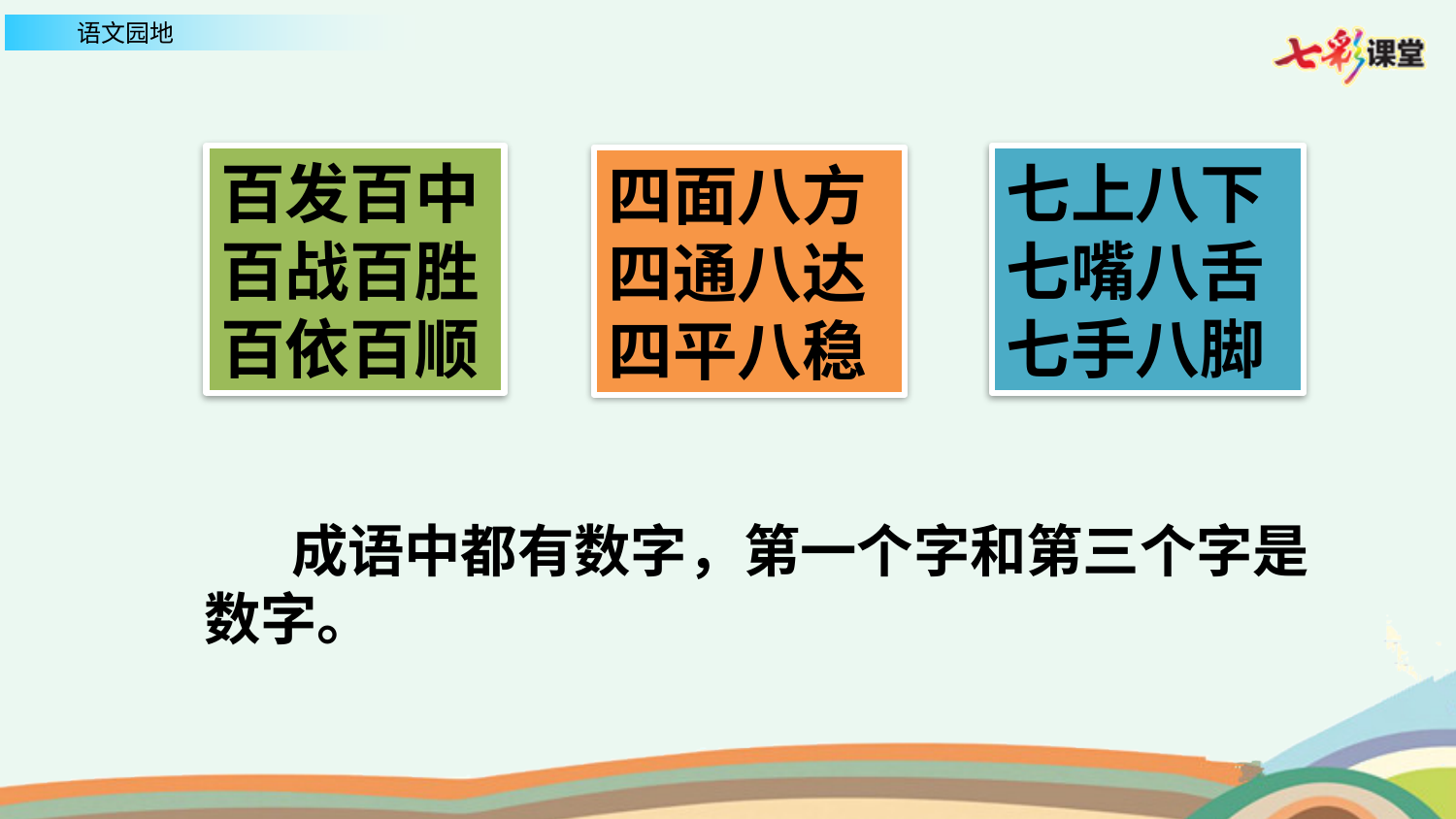

百发百中
百战百胜
百依百顺
七上八下
七嘴八舌
七手八脚
四面八方
四通八达
四平八稳
       成语中都有数字，第一个字和第三个字是数字。